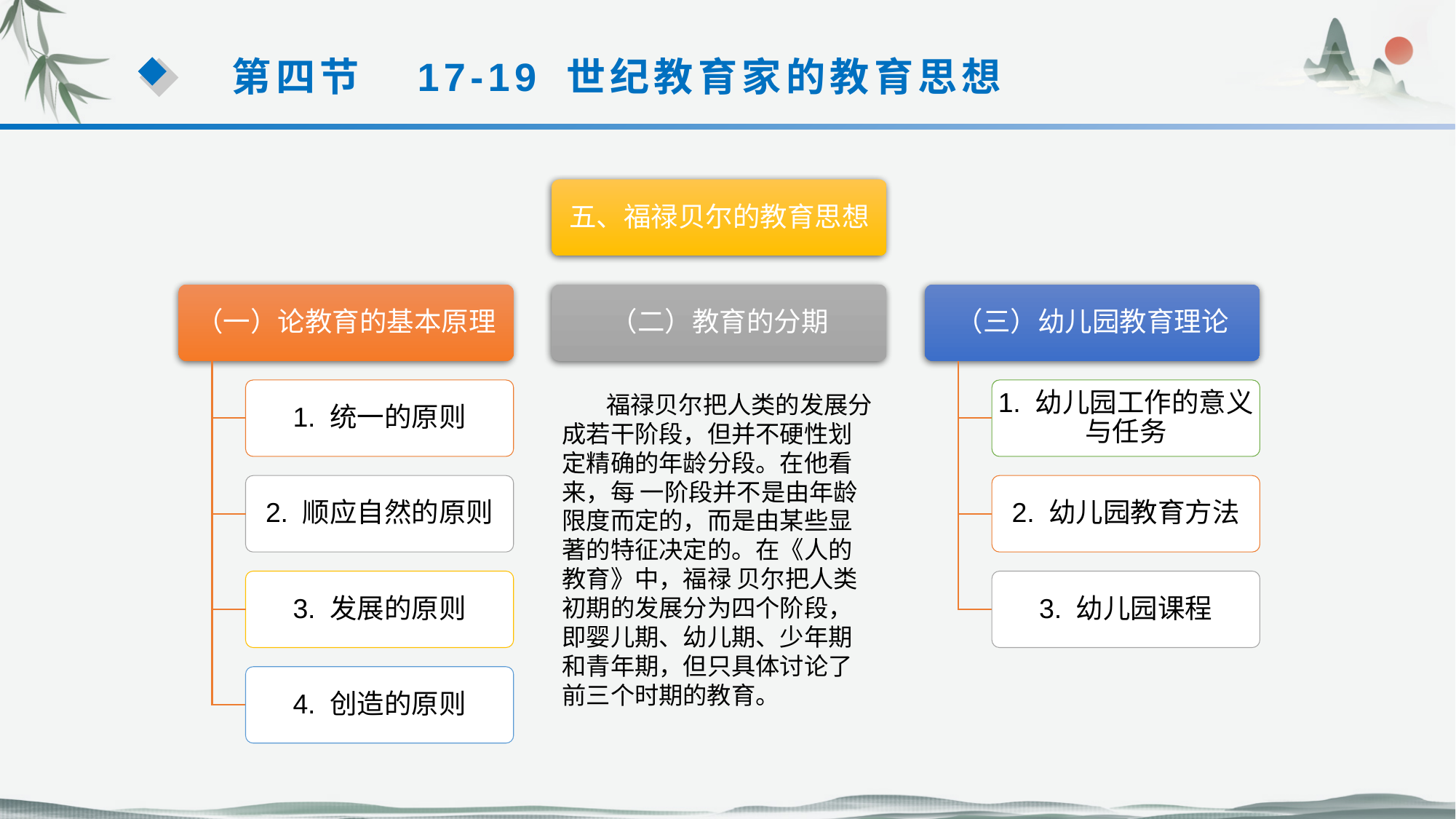

第四节　17-19 世纪教育家的教育思想

五、福禄贝尔的教育思想
（一）论教育的基本原理
（二）教育的分期
（三）幼儿园教育理论

1. 统一的原则
1. 幼儿园工作的意义与任务
       福禄贝尔把人类的发展分成若干阶段，但并不硬性划定精确的年龄分段。在他看来，每 一阶段并不是由年龄限度而定的，而是由某些显著的特征决定的。在《人的教育》中，福禄 贝尔把人类初期的发展分为四个阶段，即婴儿期、幼儿期、少年期和青年期，但只具体讨论了前三个时期的教育。
2. 顺应自然的原则
2. 幼儿园教育方法
3. 发展的原则
3. 幼儿园课程
4. 创造的原则